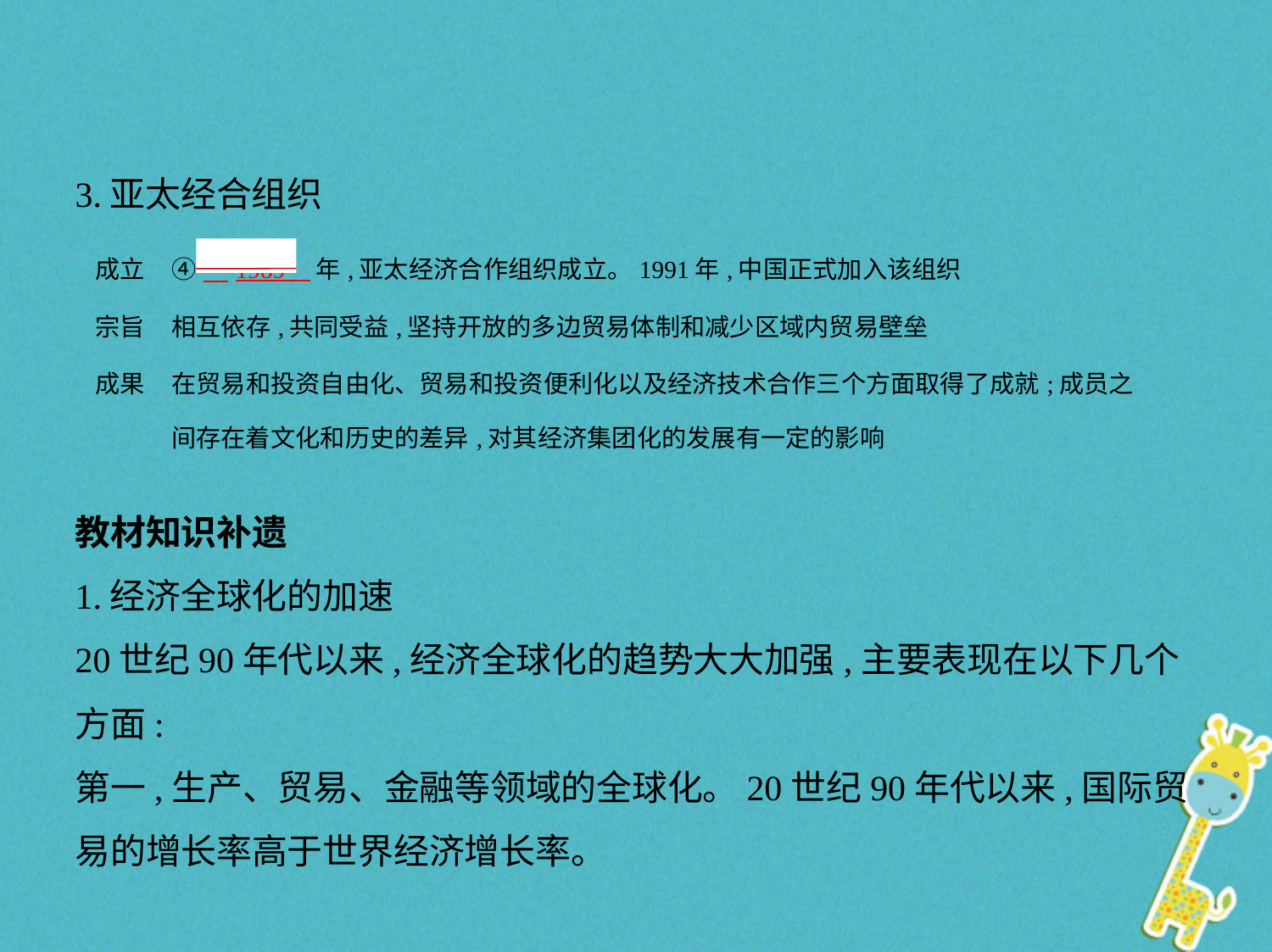

3.亚太经合组织
| 成立 | ④　1989    年,亚太经济合作组织成立。1991年,中国正式加入该组织 |
| --- | --- |
| 宗旨 | 相互依存,共同受益,坚持开放的多边贸易体制和减少区域内贸易壁垒 |
| 成果 | 在贸易和投资自由化、贸易和投资便利化以及经济技术合作三个方面取得了成就;成员之间存在着文化和历史的差异,对其经济集团化的发展有一定的影响 |

教材知识补遗
1.经济全球化的加速
20世纪90年代以来,经济全球化的趋势大大加强,主要表现在以下几个
方面:
第一,生产、贸易、金融等领域的全球化。20世纪90年代以来,国际贸
易的增长率高于世界经济增长率。